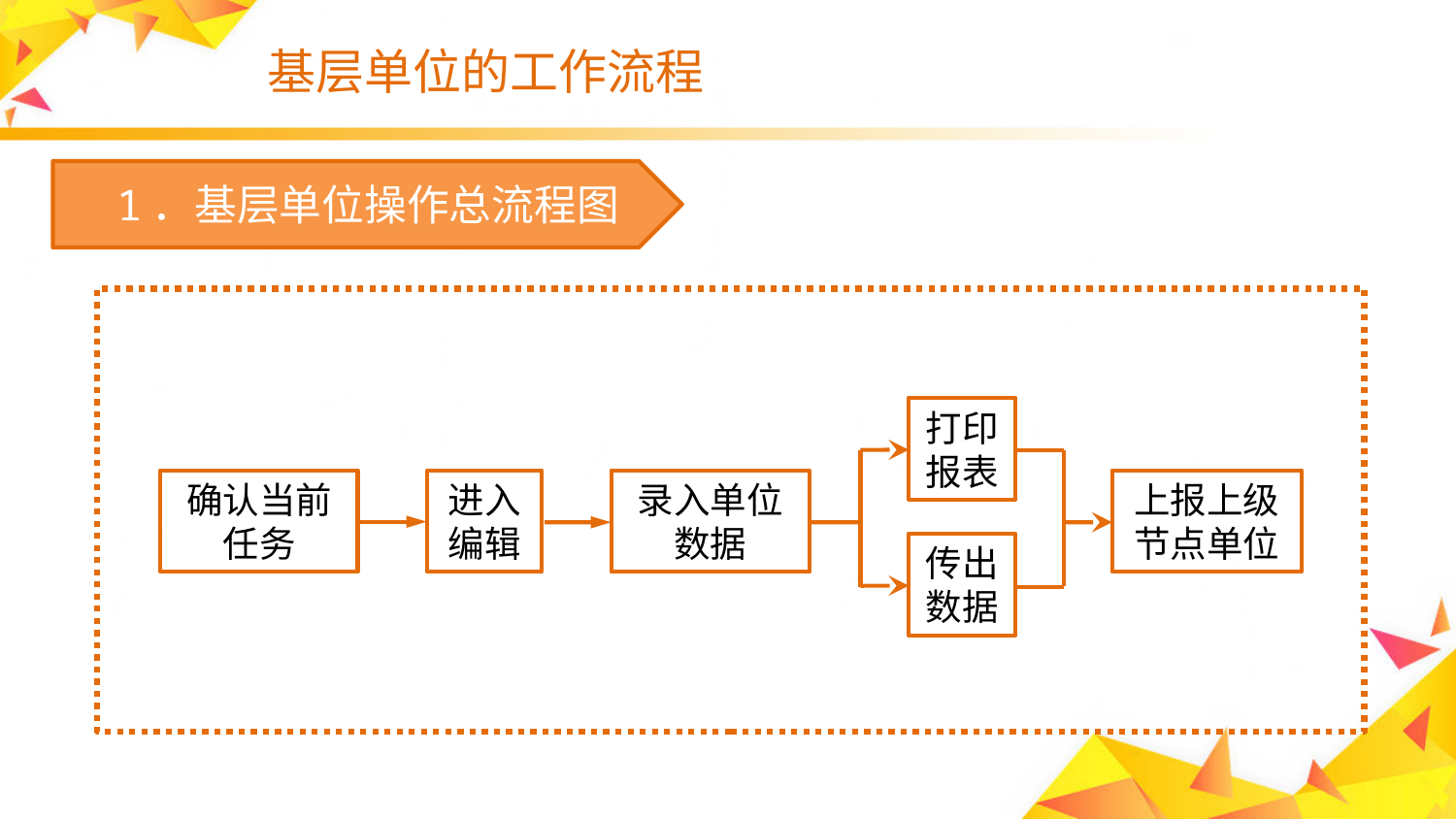

# 基层单位的工作流程
　1．基层单位操作总流程图

打印报表
确认当前
任务
进入
编辑
上报上级节点单位
录入单位
数据
传出数据